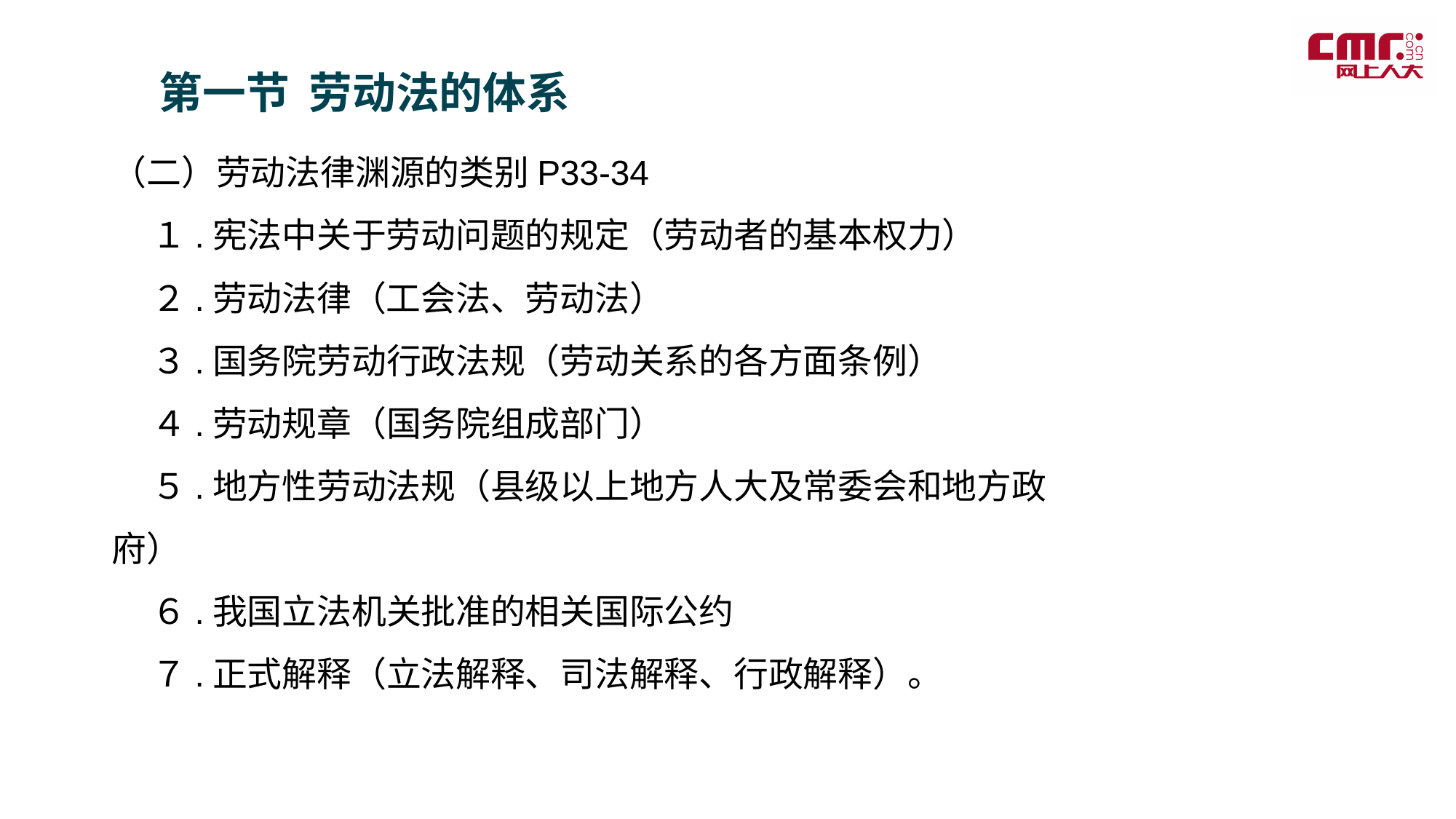

第一节  劳动法的体系
（二）劳动法律渊源的类别P33-34
    １.宪法中关于劳动问题的规定（劳动者的基本权力）
    ２.劳动法律（工会法、劳动法）
    ３.国务院劳动行政法规（劳动关系的各方面条例）
    ４.劳动规章（国务院组成部门）
    ５.地方性劳动法规（县级以上地方人大及常委会和地方政府）
    ６.我国立法机关批准的相关国际公约
    ７.正式解释（立法解释、司法解释、行政解释）。